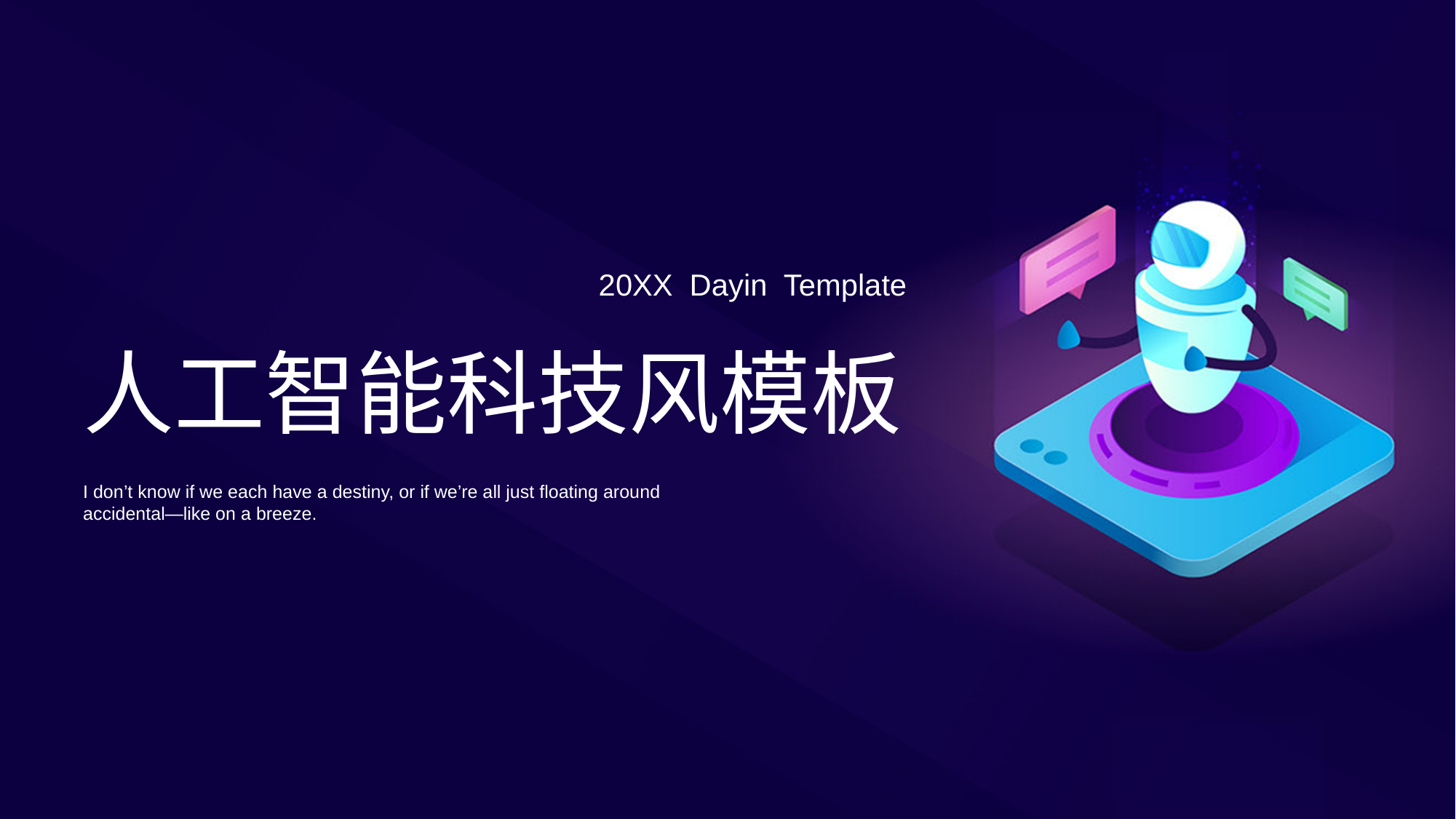

20XX  Dayin  Template
人工智能科技风模板
I don’t know if we each have a destiny, or if we’re all just floating around accidental—like on a breeze.